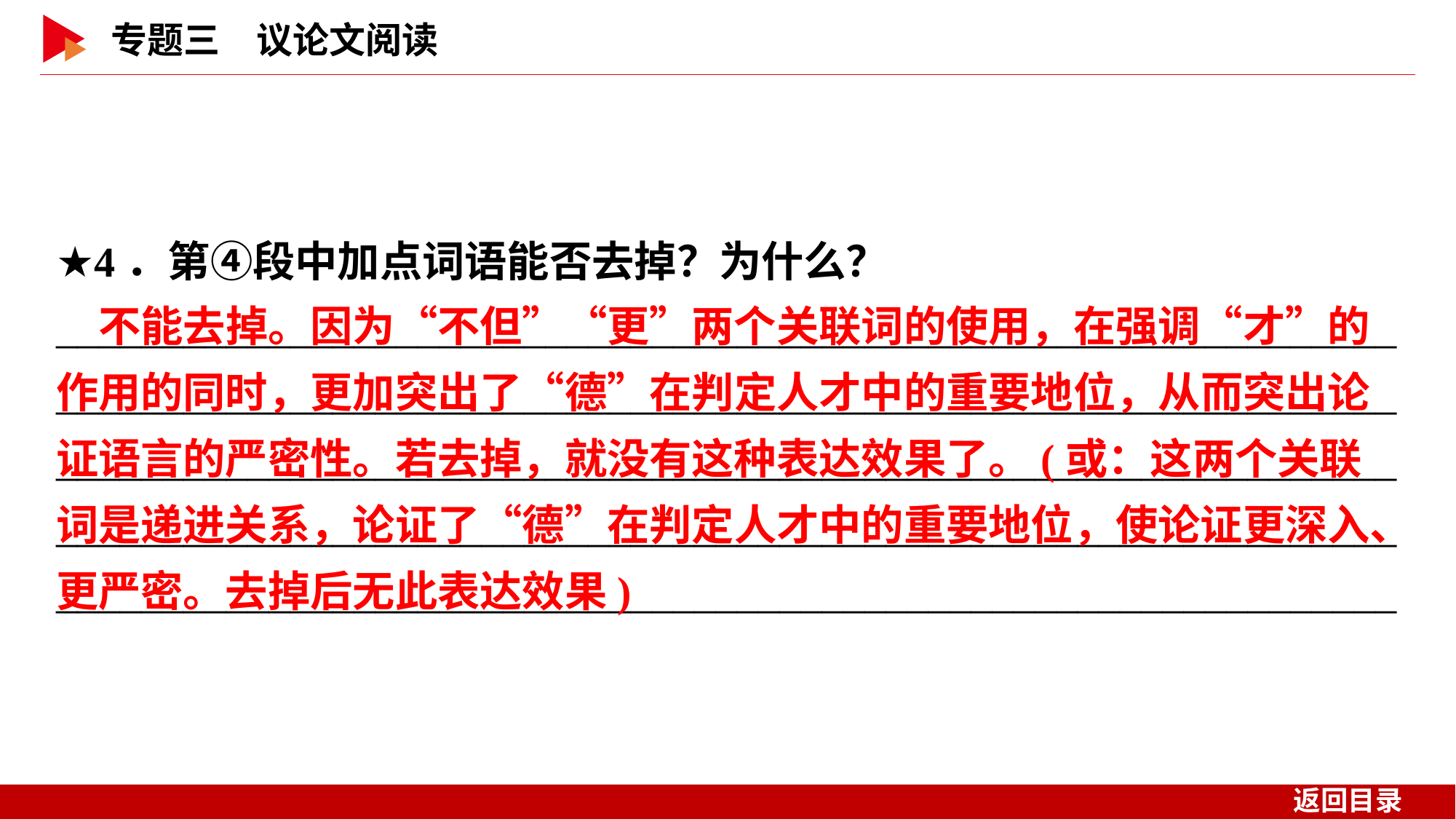

★4．第④段中加点词语能否去掉？为什么？___________________________________________________________________________________________________________________________________________________________________________________________________________________________________________________________________________________________________________________________
　不能去掉。因为“不但”“更”两个关联词的使用，在强调“才”的作用的同时，更加突出了“德”在判定人才中的重要地位，从而突出论证语言的严密性。若去掉，就没有这种表达效果了。(或：这两个关联词是递进关系，论证了“德”在判定人才中的重要地位，使论证更深入、更严密。去掉后无此表达效果)